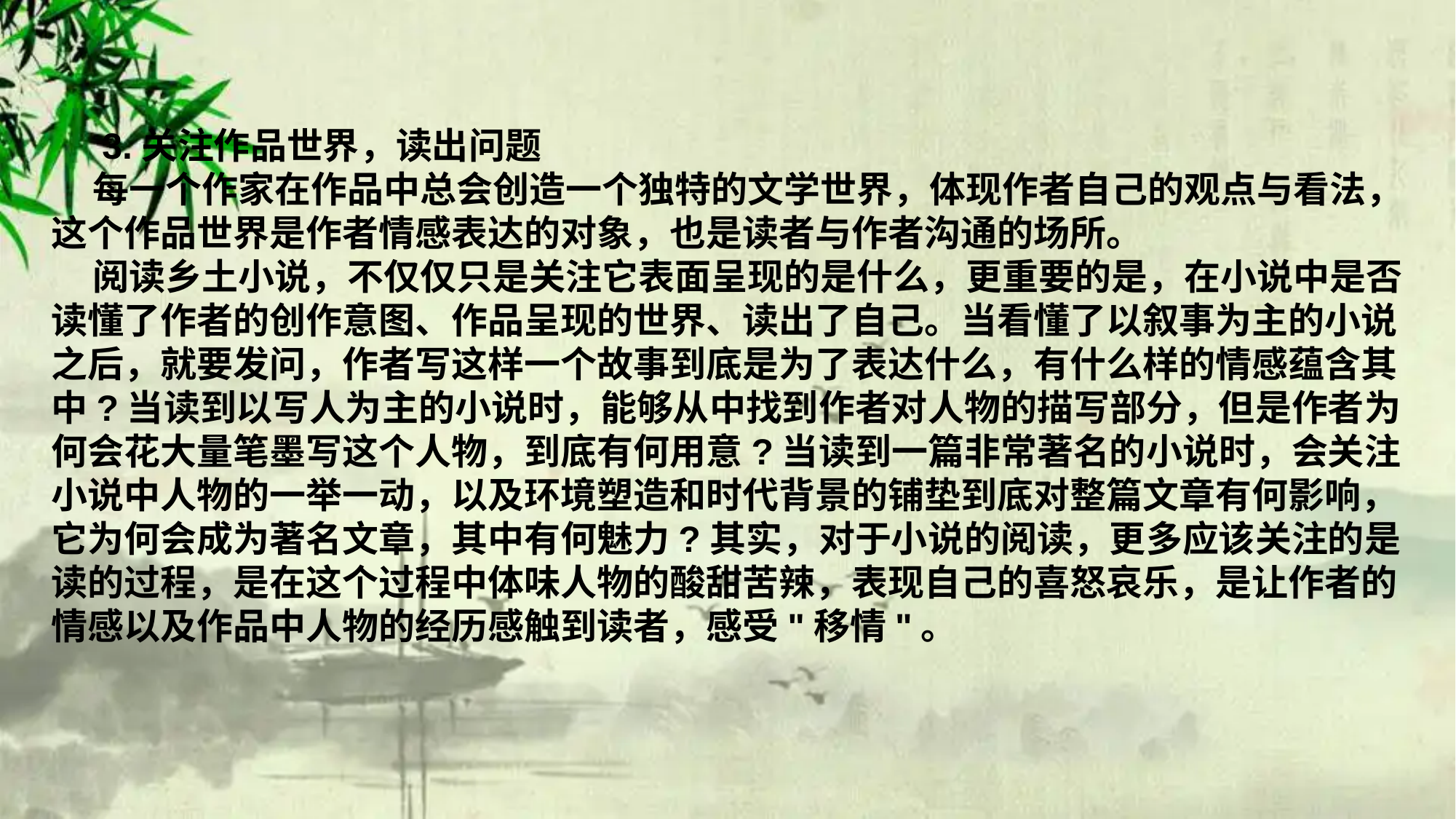

3.关注作品世界，读出问题
    每一个作家在作品中总会创造一个独特的文学世界，体现作者自己的观点与看法，这个作品世界是作者情感表达的对象，也是读者与作者沟通的场所。
    阅读乡土小说，不仅仅只是关注它表面呈现的是什么，更重要的是，在小说中是否读懂了作者的创作意图、作品呈现的世界、读出了自己。当看懂了以叙事为主的小说之后，就要发问，作者写这样一个故事到底是为了表达什么，有什么样的情感蕴含其中?当读到以写人为主的小说时，能够从中找到作者对人物的描写部分，但是作者为何会花大量笔墨写这个人物，到底有何用意?当读到一篇非常著名的小说时，会关注小说中人物的一举一动，以及环境塑造和时代背景的铺垫到底对整篇文章有何影响，它为何会成为著名文章，其中有何魅力?其实，对于小说的阅读，更多应该关注的是读的过程，是在这个过程中体味人物的酸甜苦辣，表现自己的喜怒哀乐，是让作者的情感以及作品中人物的经历感触到读者，感受"移情"。